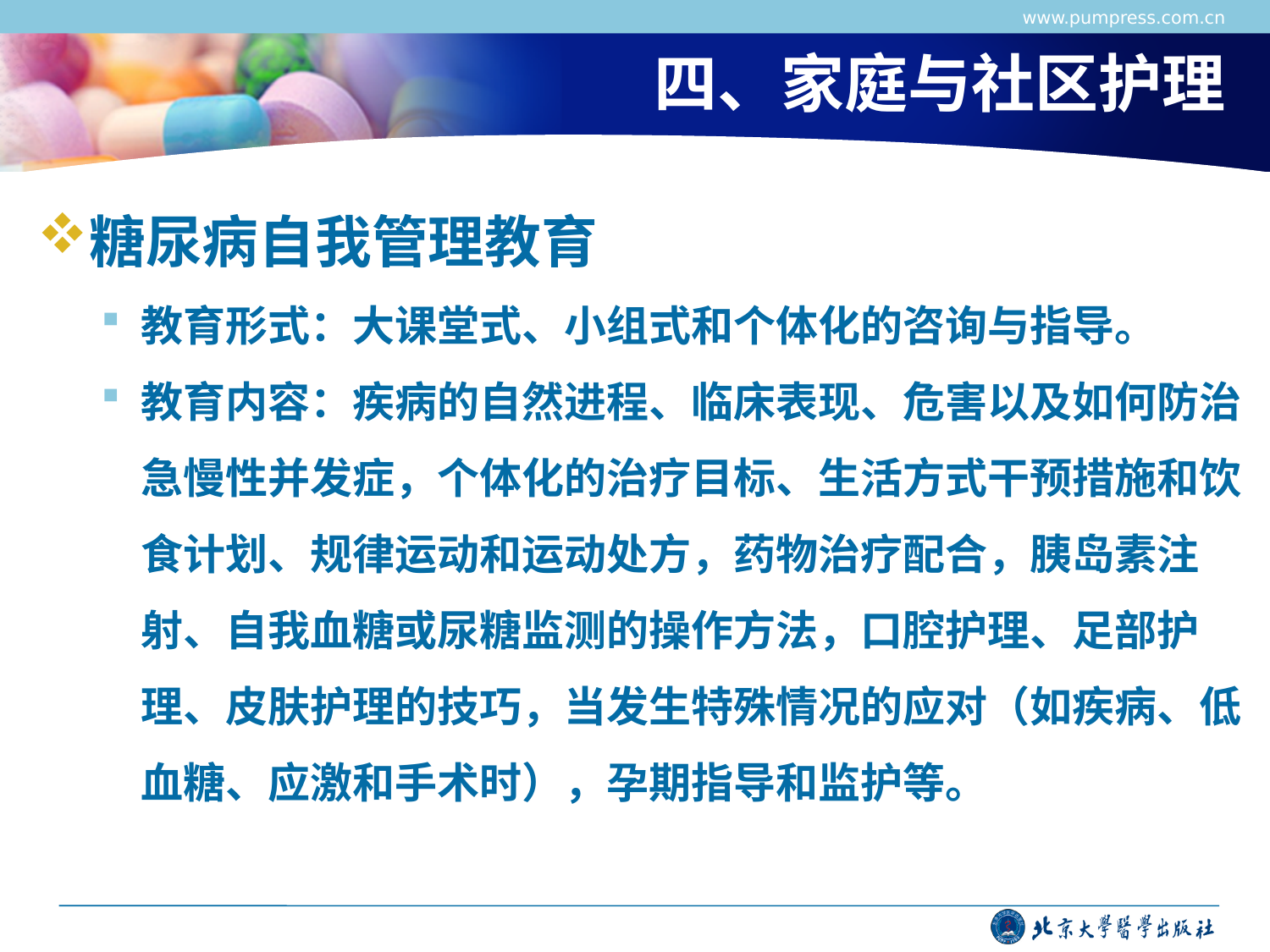

www.pumpress.com.cn
# 四、家庭与社区护理
糖尿病自我管理教育
教育形式：大课堂式、小组式和个体化的咨询与指导。
教育内容：疾病的自然进程、临床表现、危害以及如何防治急慢性并发症，个体化的治疗目标、生活方式干预措施和饮食计划、规律运动和运动处方，药物治疗配合，胰岛素注射、自我血糖或尿糖监测的操作方法，口腔护理、足部护理、皮肤护理的技巧，当发生特殊情况的应对（如疾病、低血糖、应激和手术时），孕期指导和监护等。